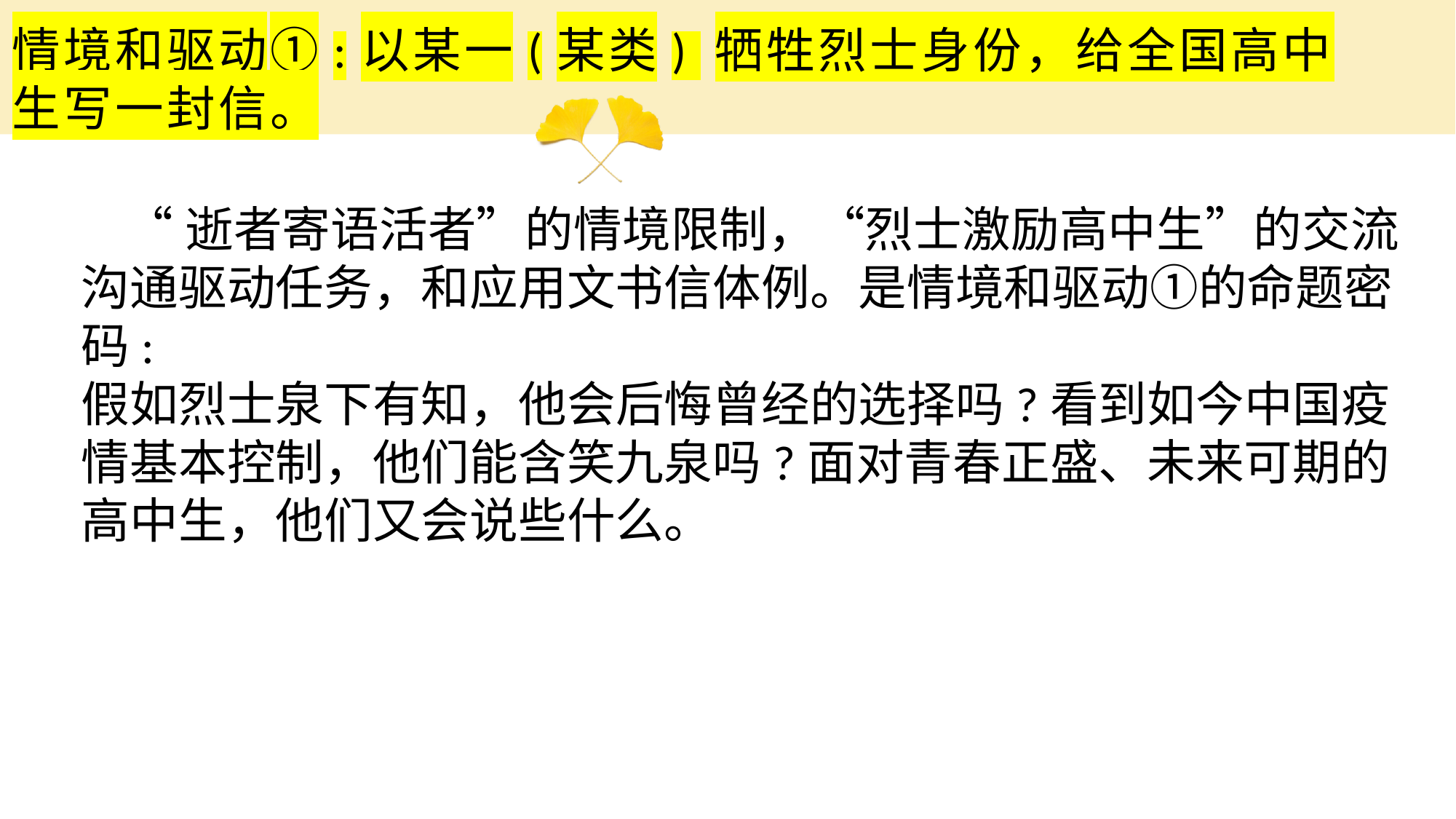

# 情境和驱动①:以某一(某类) 牺牲烈士身份，给全国高中生写一封信。
    “逝者寄语活者”的情境限制，“烈士激励高中生”的交流沟通驱动任务，和应用文书信体例。是情境和驱动①的命题密码:假如烈士泉下有知，他会后悔曾经的选择吗?看到如今中国疫情基本控制，他们能含笑九泉吗?面对青春正盛、未来可期的高中生，他们又会说些什么。